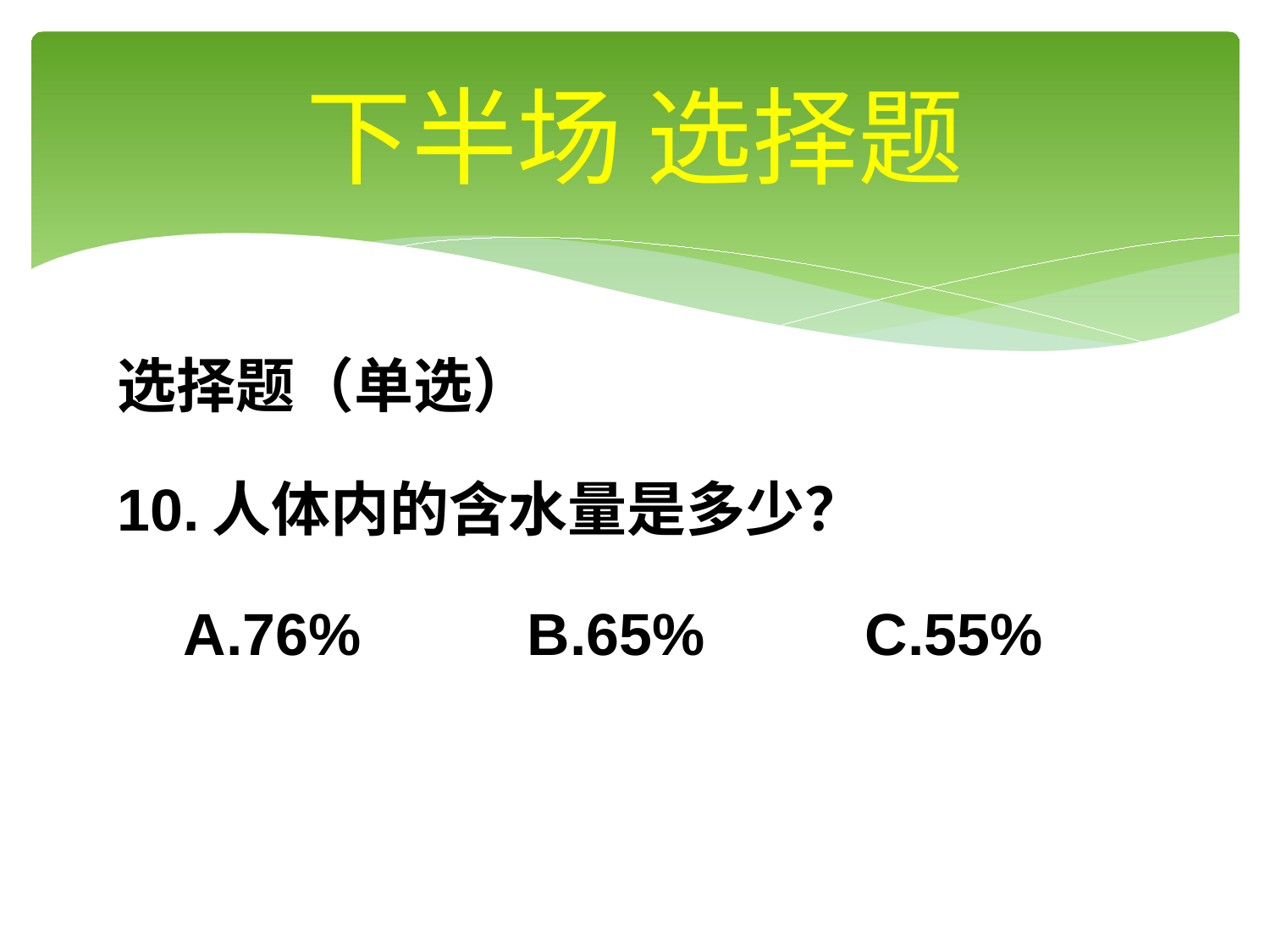

# 下半场 选择题
选择题（单选）
10.人体内的含水量是多少？
    A.76%     　B.65%   　  C.55%